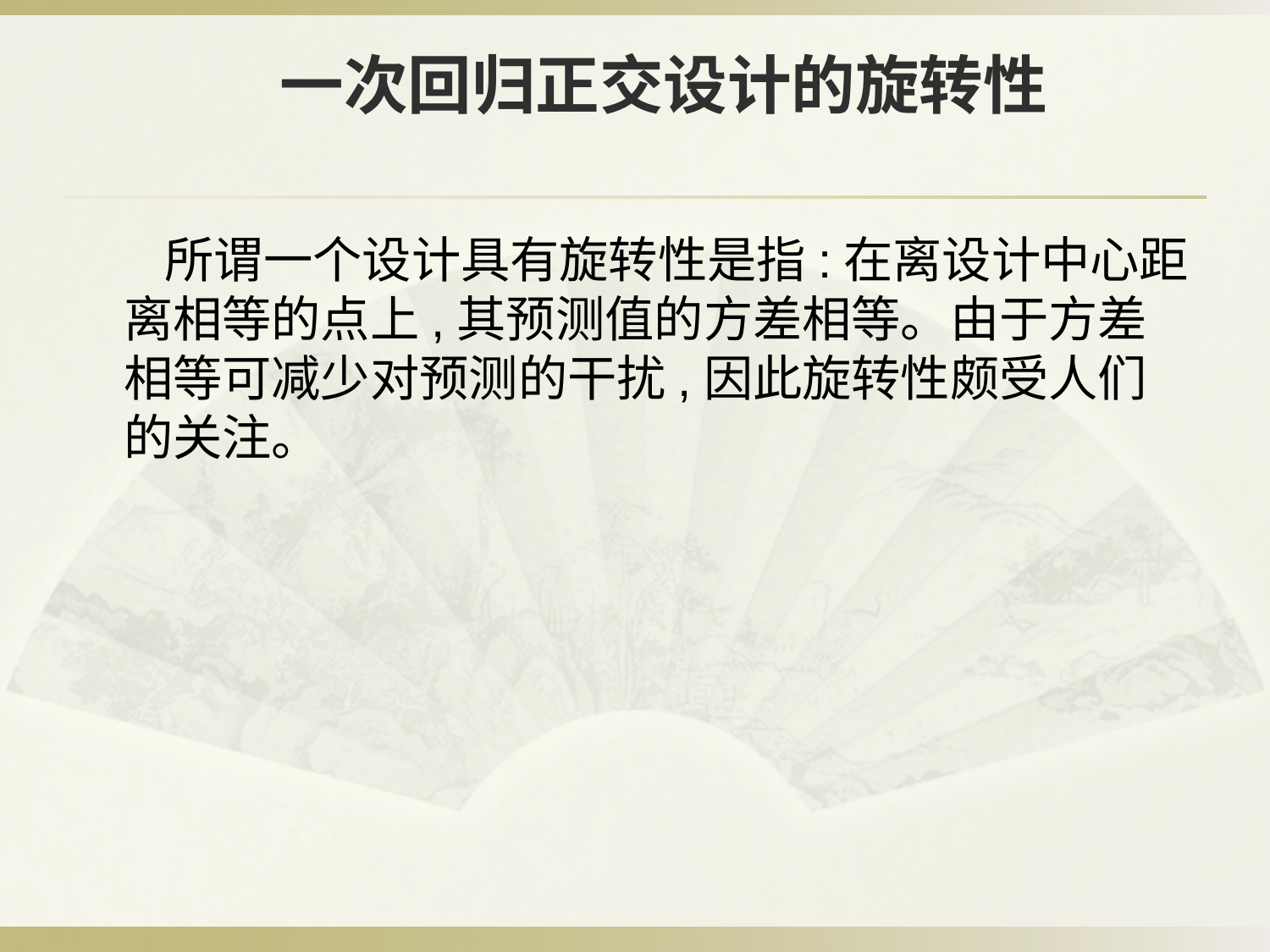

# 一次回归正交设计的旋转性
       所谓一个设计具有旋转性是指:在离设计中心距离相等的点上,其预测值的方差相等。由于方差相等可减少对预测的干扰,因此旋转性颇受人们的关注。